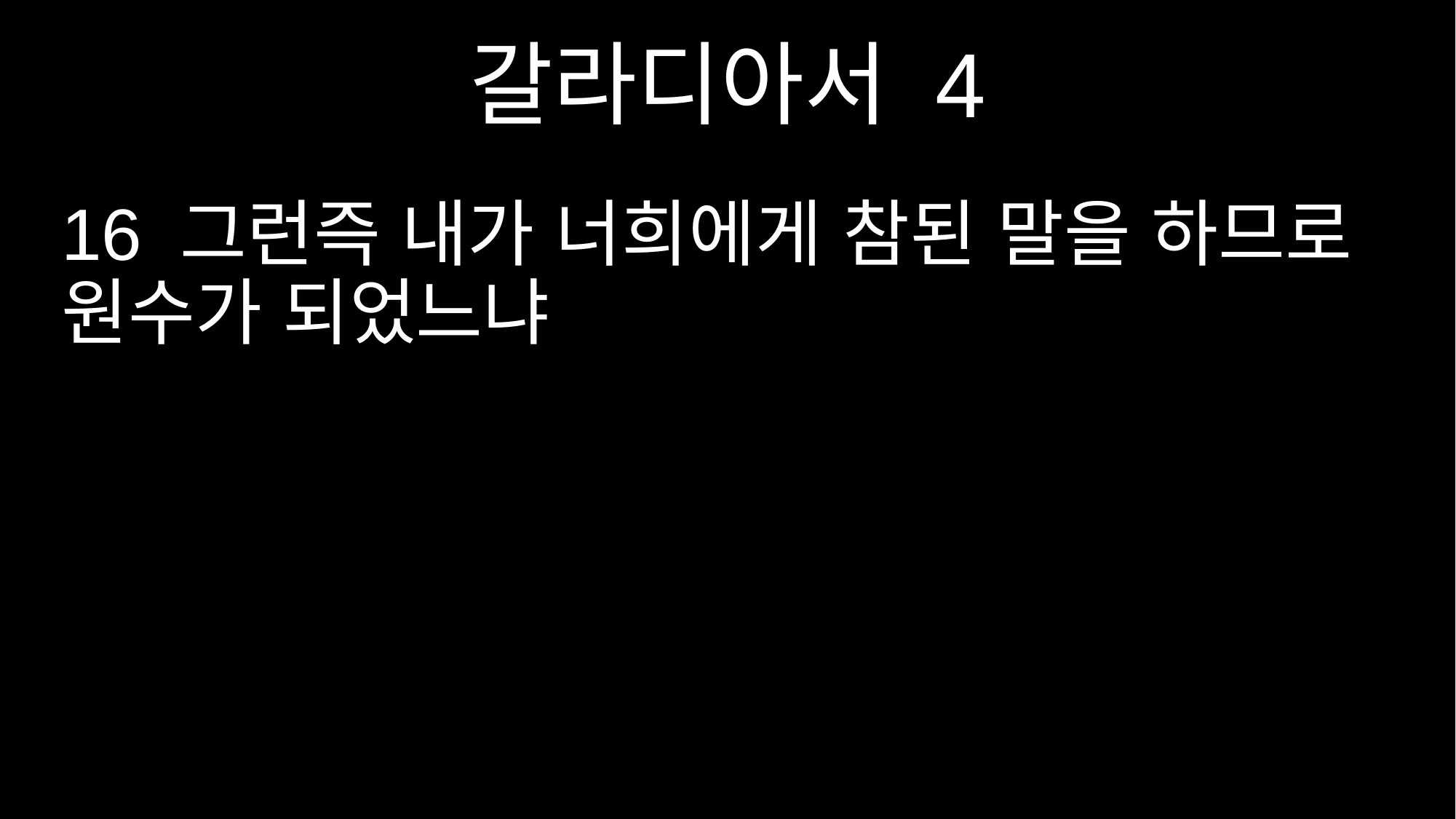

갈라디아서 4
16 그런즉 내가 너희에게 참된 말을 하므로 원수가 되었느냐